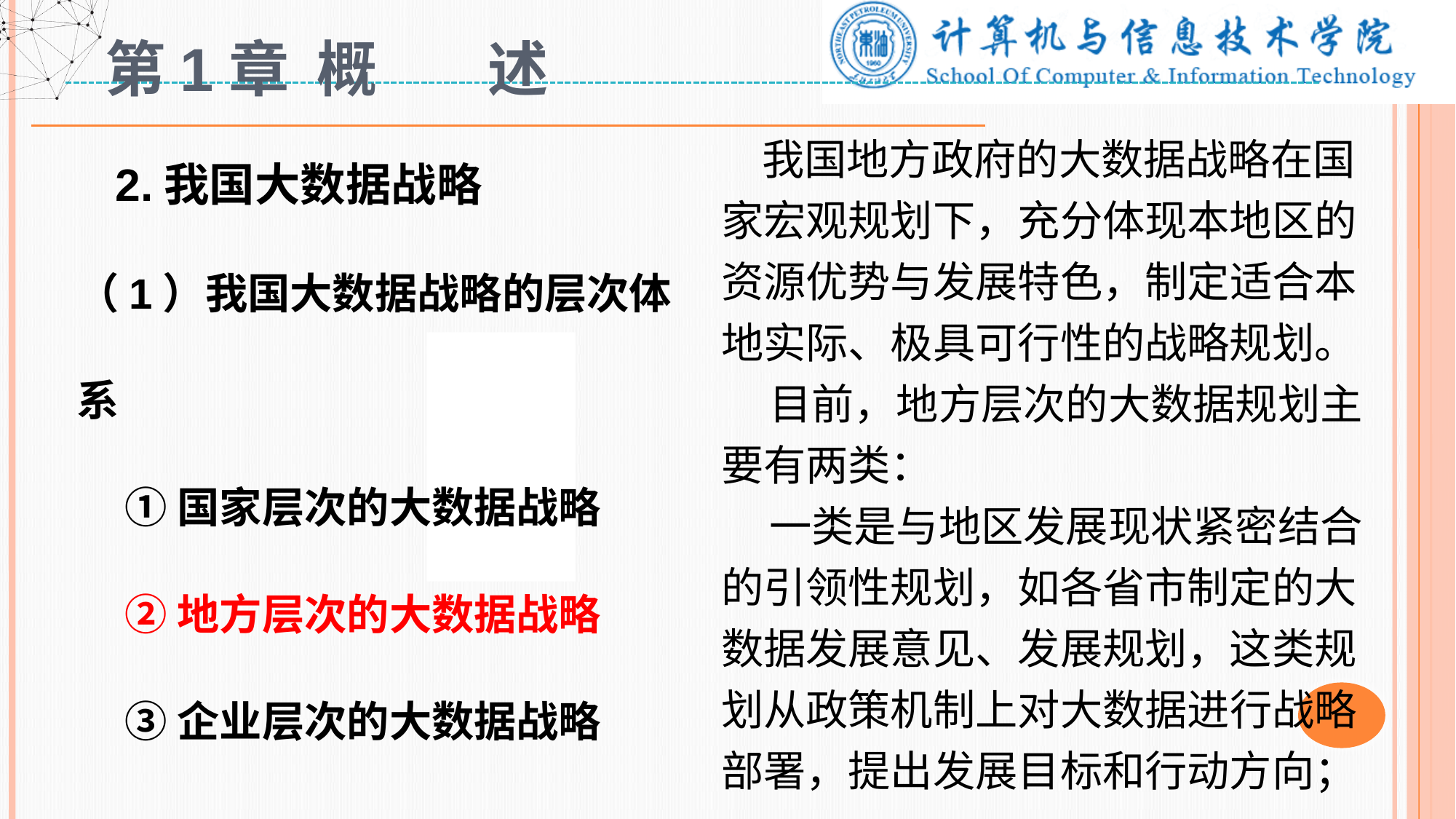

# 第1章  概        述
     我国地方政府的大数据战略在国家宏观规划下，充分体现本地区的资源优势与发展特色，制定适合本地实际、极具可行性的战略规划。
    目前，地方层次的大数据规划主要有两类：
    一类是与地区发展现状紧密结合的引领性规划，如各省市制定的大数据发展意见、发展规划，这类规划从政策机制上对大数据进行战略部署，提出发展目标和行动方向；
    2.我国大数据战略
（1）我国大数据战略的层次体系
     ①国家层次的大数据战略
     ②地方层次的大数据战略
     ③企业层次的大数据战略